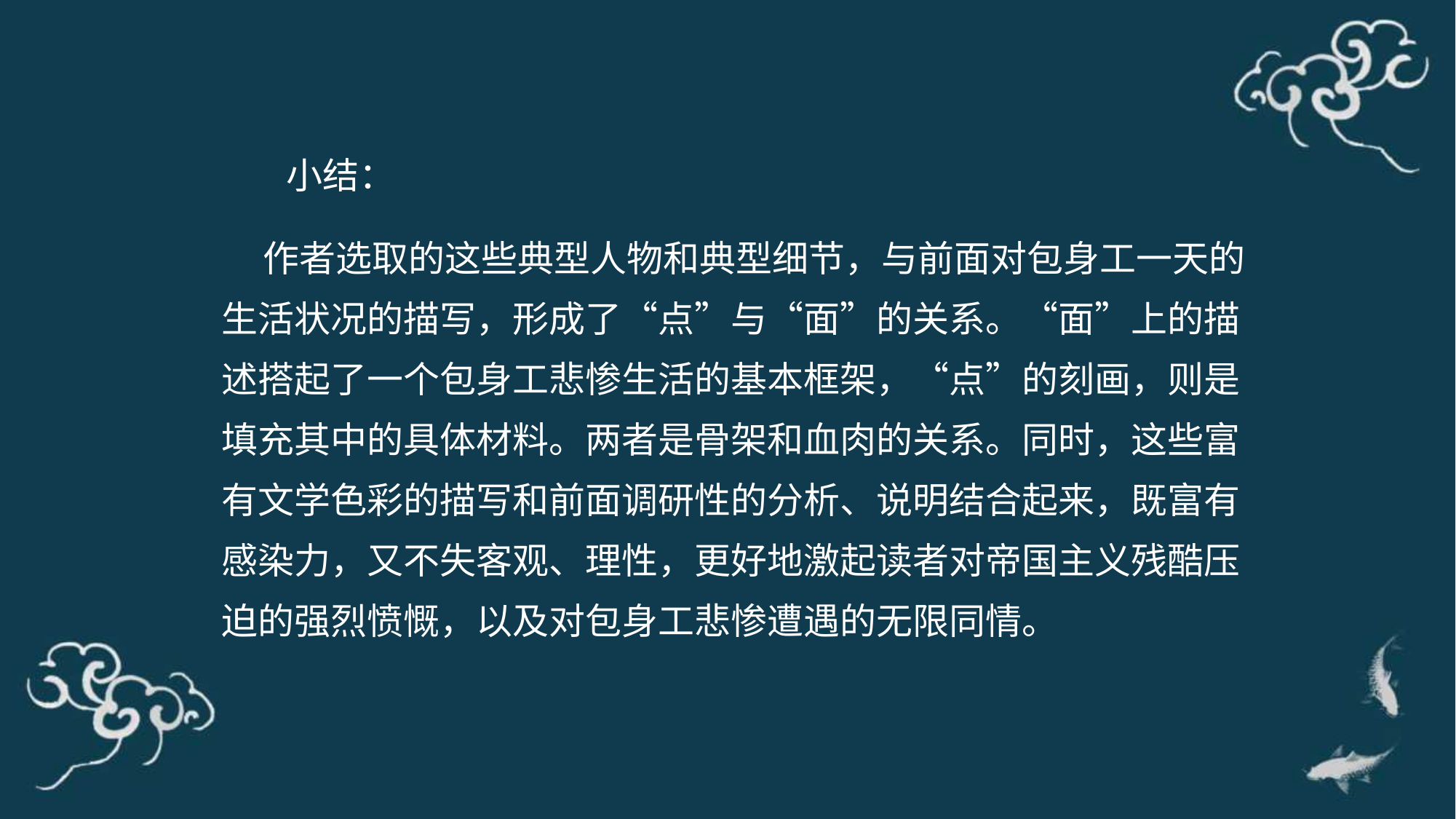

小结：
    作者选取的这些典型人物和典型细节，与前面对包身工一天的生活状况的描写，形成了“点”与“面”的关系。“面”上的描述搭起了一个包身工悲惨生活的基本框架，“点”的刻画，则是填充其中的具体材料。两者是骨架和血肉的关系。同时，这些富有文学色彩的描写和前面调研性的分析、说明结合起来，既富有感染力，又不失客观、理性，更好地激起读者对帝国主义残酷压迫的强烈愤慨，以及对包身工悲惨遭遇的无限同情。